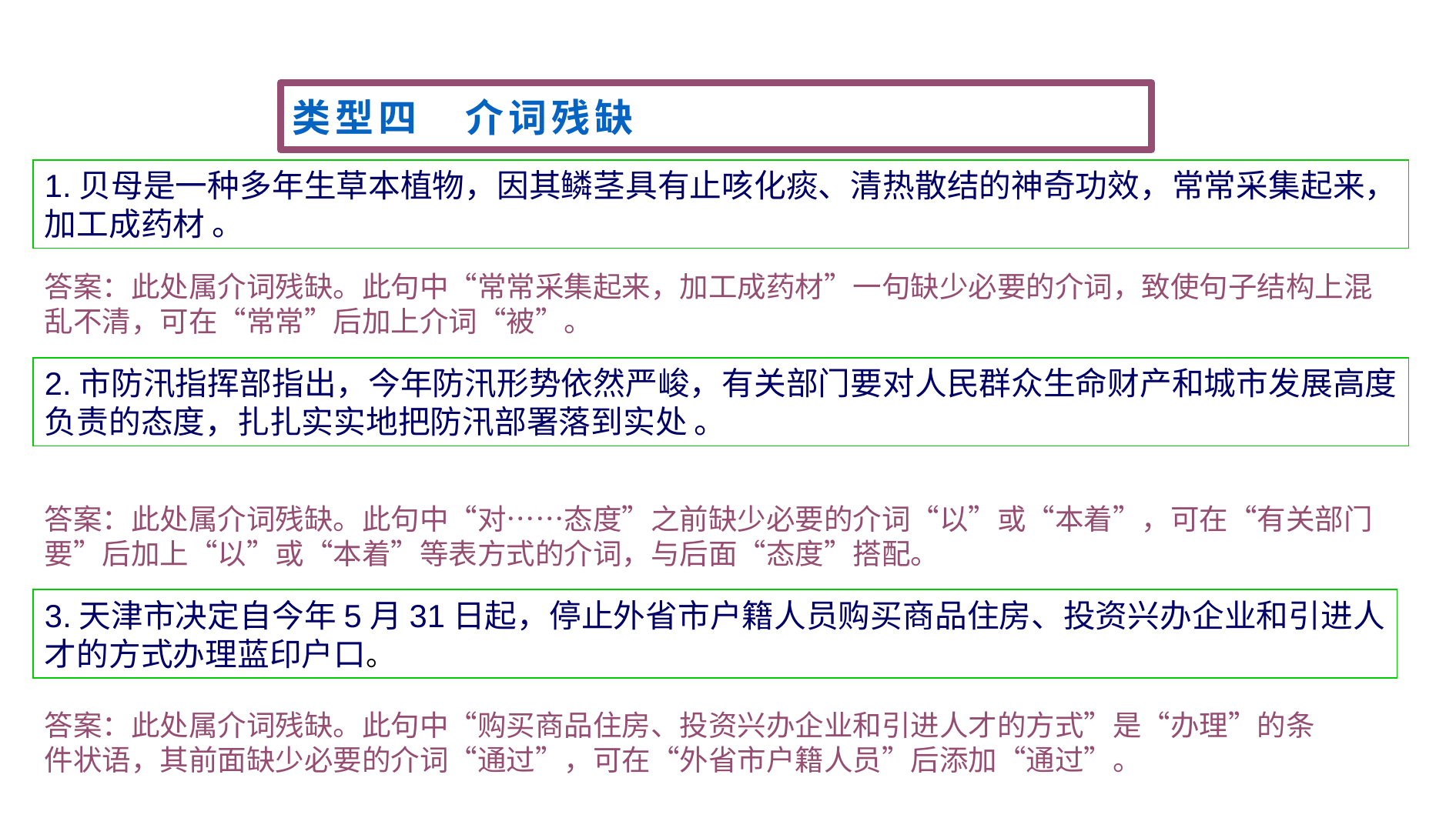

类型四　介词残缺
1.贝母是一种多年生草本植物，因其鳞茎具有止咳化痰、清热散结的神奇功效，常常采集起来，加工成药材 。

答案：此处属介词残缺。此句中“常常采集起来，加工成药材”一句缺少必要的介词，致使句子结构上混乱不清，可在“常常”后加上介词“被”。
2.市防汛指挥部指出，今年防汛形势依然严峻，有关部门要对人民群众生命财产和城市发展高度负责的态度，扎扎实实地把防汛部署落到实处 。

答案：此处属介词残缺。此句中“对……态度”之前缺少必要的介词“以”或“本着”，可在“有关部门要”后加上“以”或“本着”等表方式的介词，与后面“态度”搭配。
3.天津市决定自今年5月31日起，停止外省市户籍人员购买商品住房、投资兴办企业和引进人才的方式办理蓝印户口。
答案：此处属介词残缺。此句中“购买商品住房、投资兴办企业和引进人才的方式”是“办理”的条件状语，其前面缺少必要的介词“通过”，可在“外省市户籍人员”后添加“通过”。